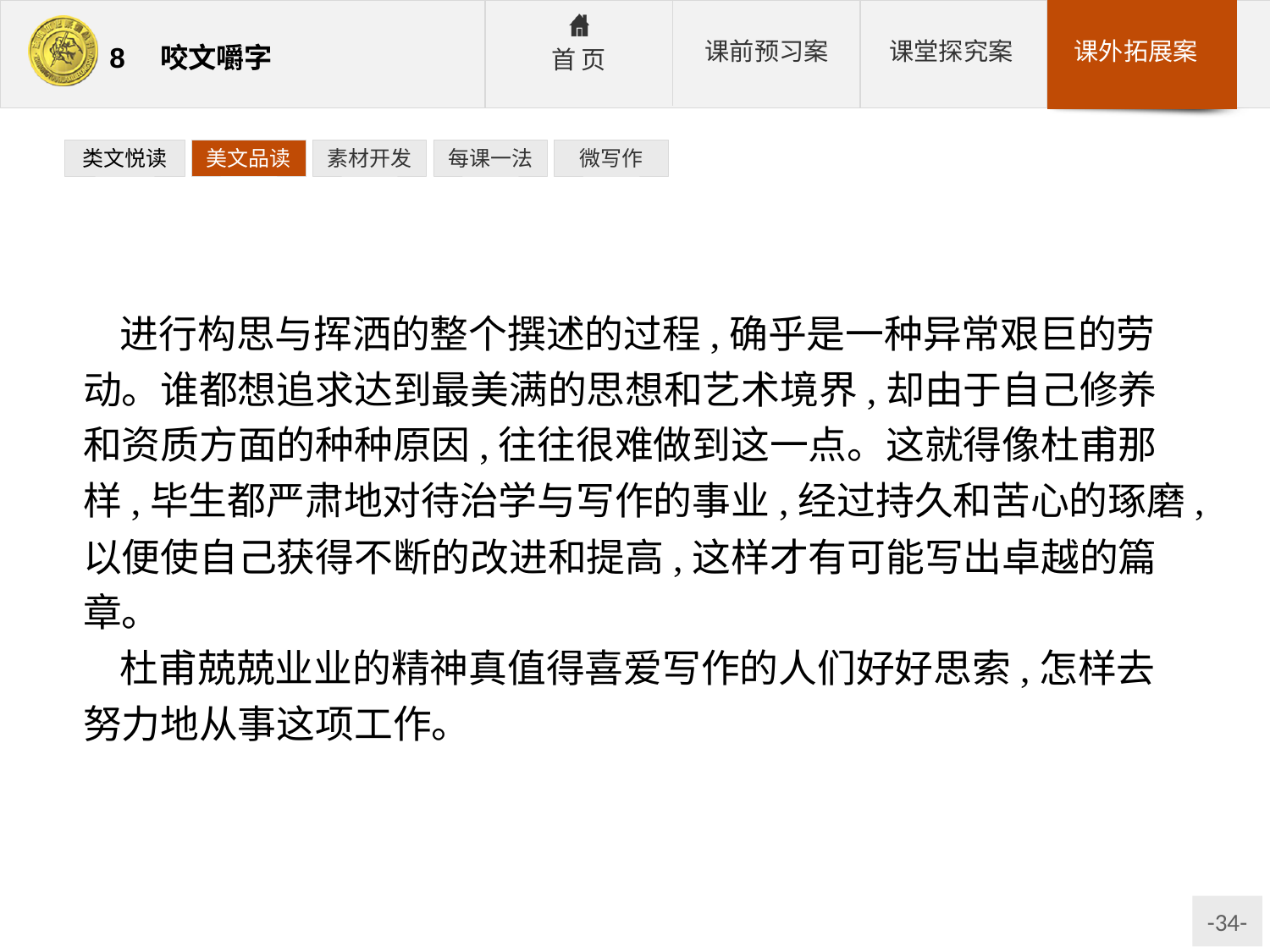

类文悦读
美文品读
素材开发
每课一法
微写作
进行构思与挥洒的整个撰述的过程,确乎是一种异常艰巨的劳动。谁都想追求达到最美满的思想和艺术境界,却由于自己修养和资质方面的种种原因,往往很难做到这一点。这就得像杜甫那样,毕生都严肃地对待治学与写作的事业,经过持久和苦心的琢磨,以便使自己获得不断的改进和提高,这样才有可能写出卓越的篇章。
杜甫兢兢业业的精神真值得喜爱写作的人们好好思索,怎样去努力地从事这项工作。